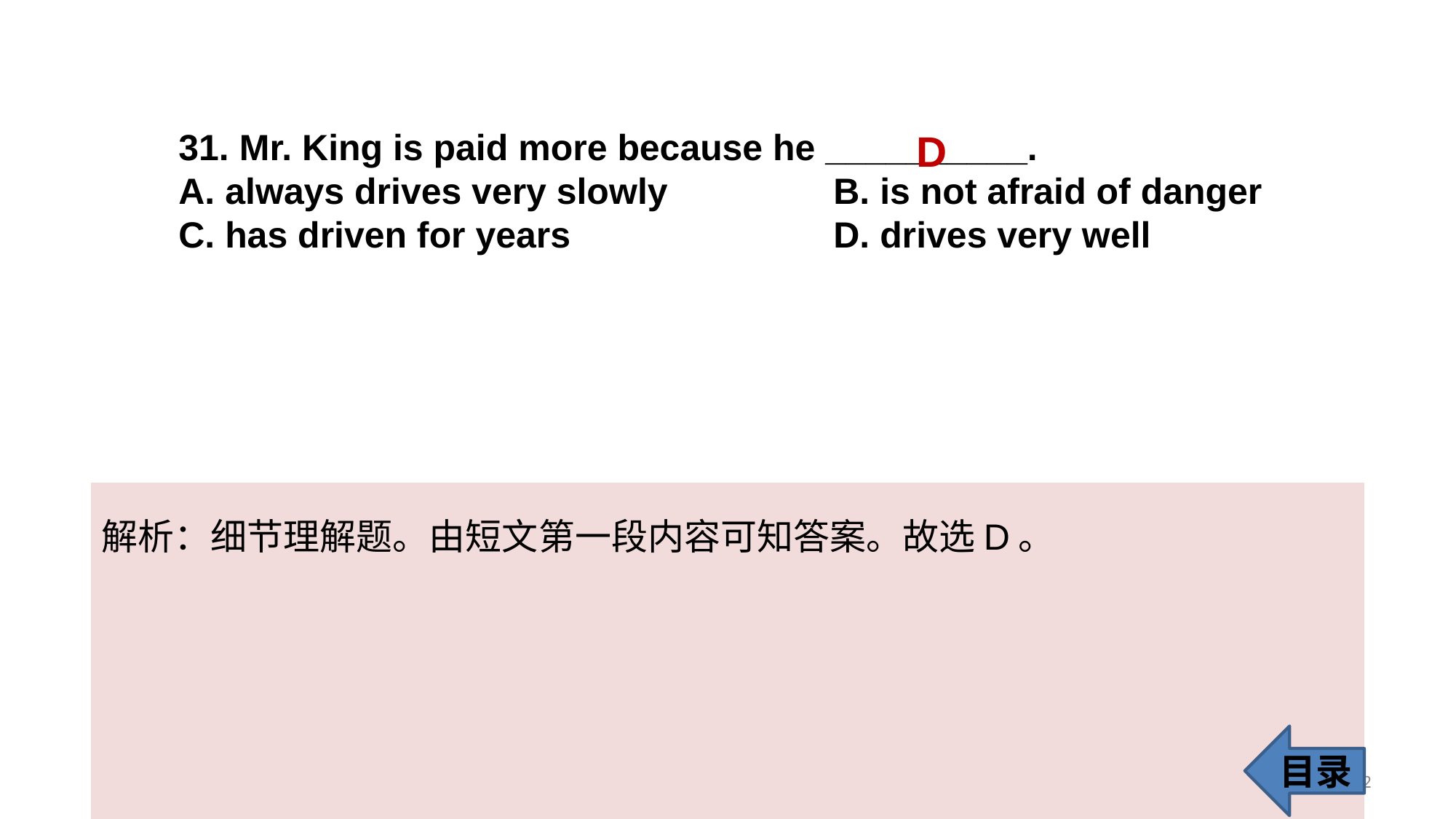

31. Mr. King is paid more because he __________.
A. always drives very slowly 		B. is not afraid of danger
C. has driven for years 			D. drives very well
D

解析：细节理解题。由短文第一段内容可知答案。故选D。
目录
32